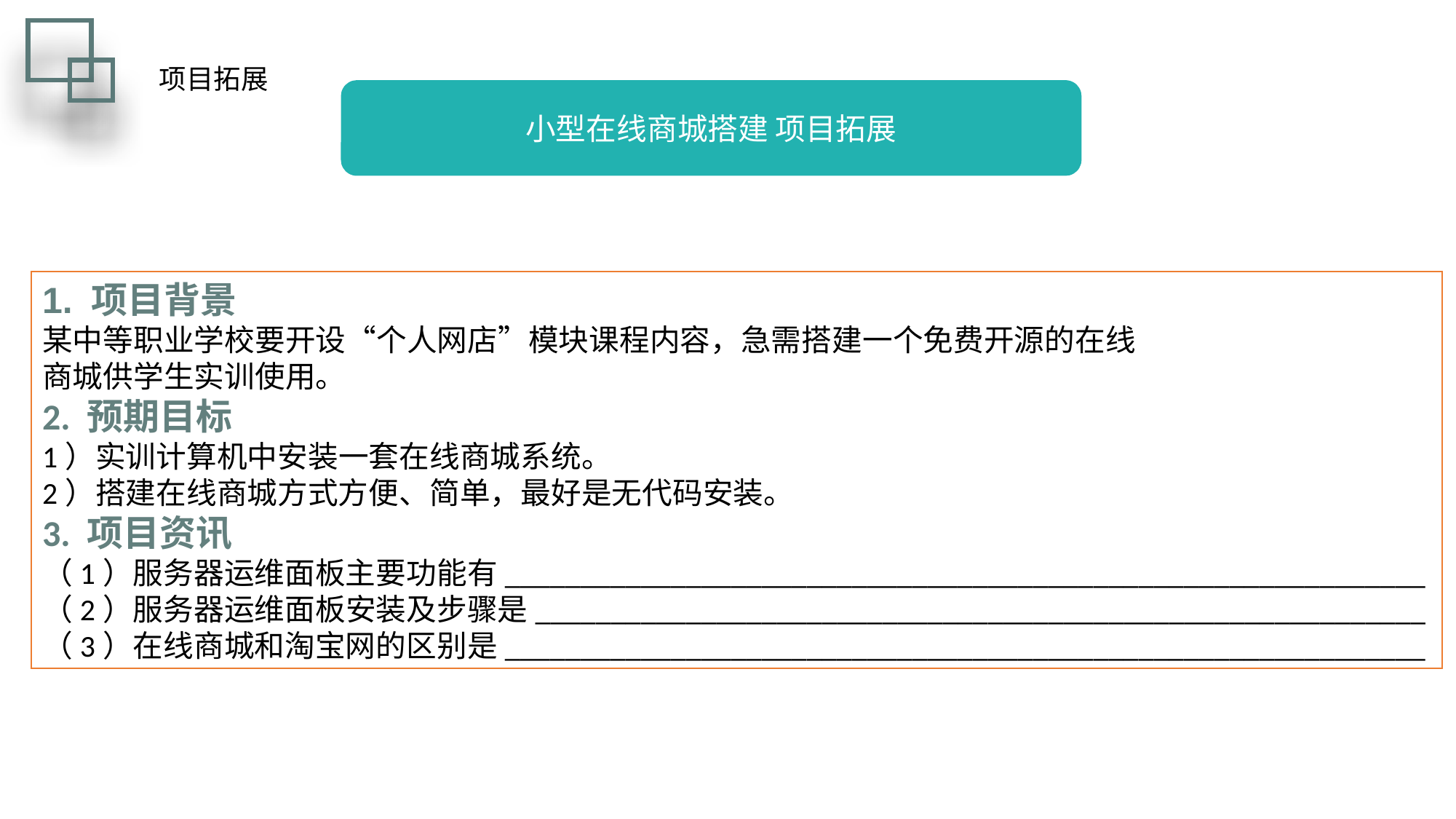

项目拓展

小型在线商城搭建 项目拓展
1. 项目背景
某中等职业学校要开设“个人网店”模块课程内容，急需搭建一个免费开源的在线
商城供学生实训使用。
2. 预期目标
1）实训计算机中安装一套在线商城系统。
2）搭建在线商城方式方便、简单，最好是无代码安装。
3. 项目资讯
（1）服务器运维面板主要功能有_____________________________________________________________
（2）服务器运维面板安装及步骤是___________________________________________________________
（3）在线商城和淘宝网的区别是_____________________________________________________________